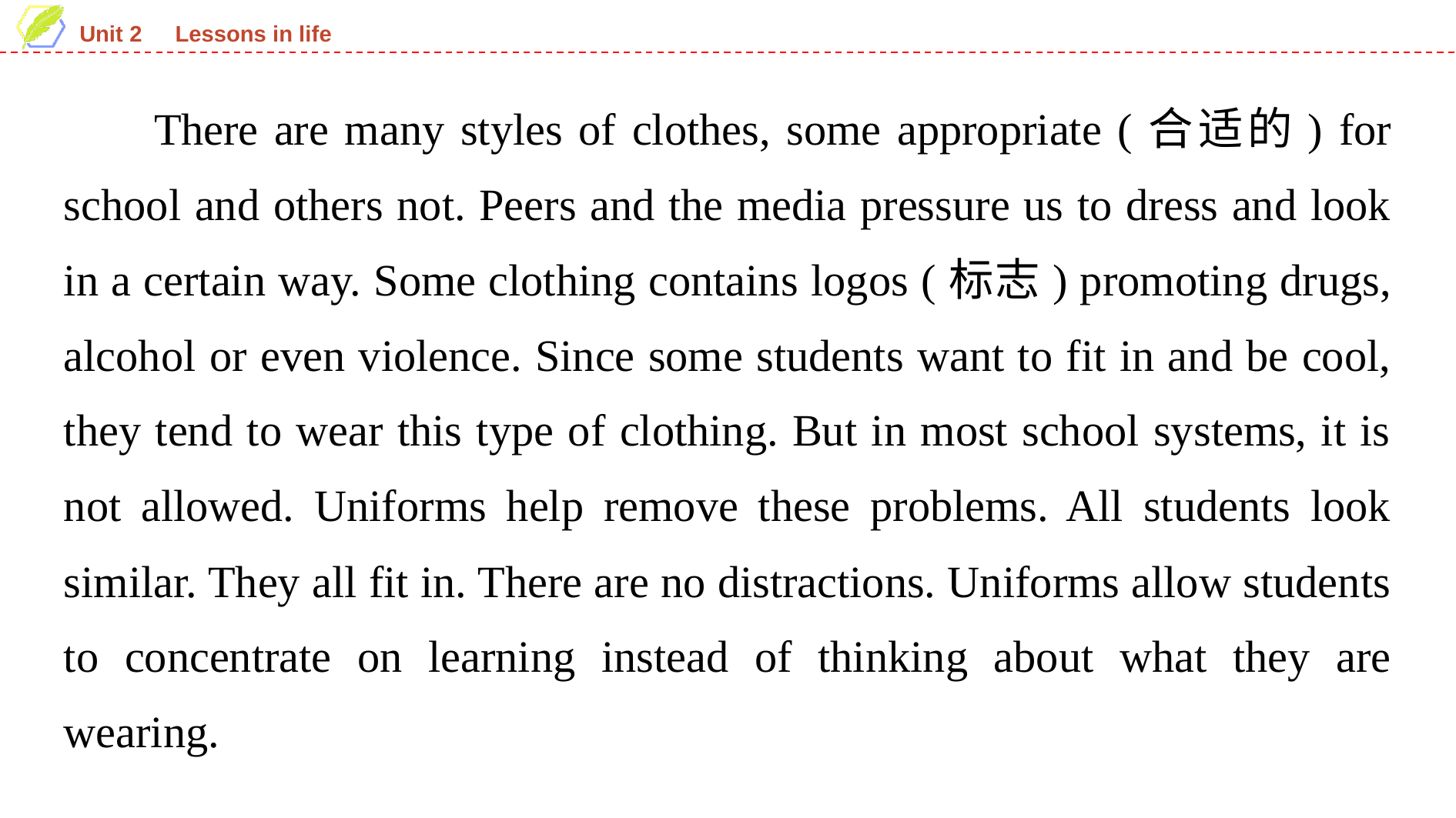

There are many styles of clothes, some appropriate (合适的) for school and others not. Peers and the media pressure us to dress and look in a certain way. Some clothing contains logos (标志) promoting drugs, alcohol or even violence. Since some students want to fit in and be cool, they tend to wear this type of clothing. But in most school systems, it is not allowed. Uniforms help remove these problems. All students look similar. They all fit in. There are no distractions. Uniforms allow students to concentrate on learning instead of thinking about what they are wearing.